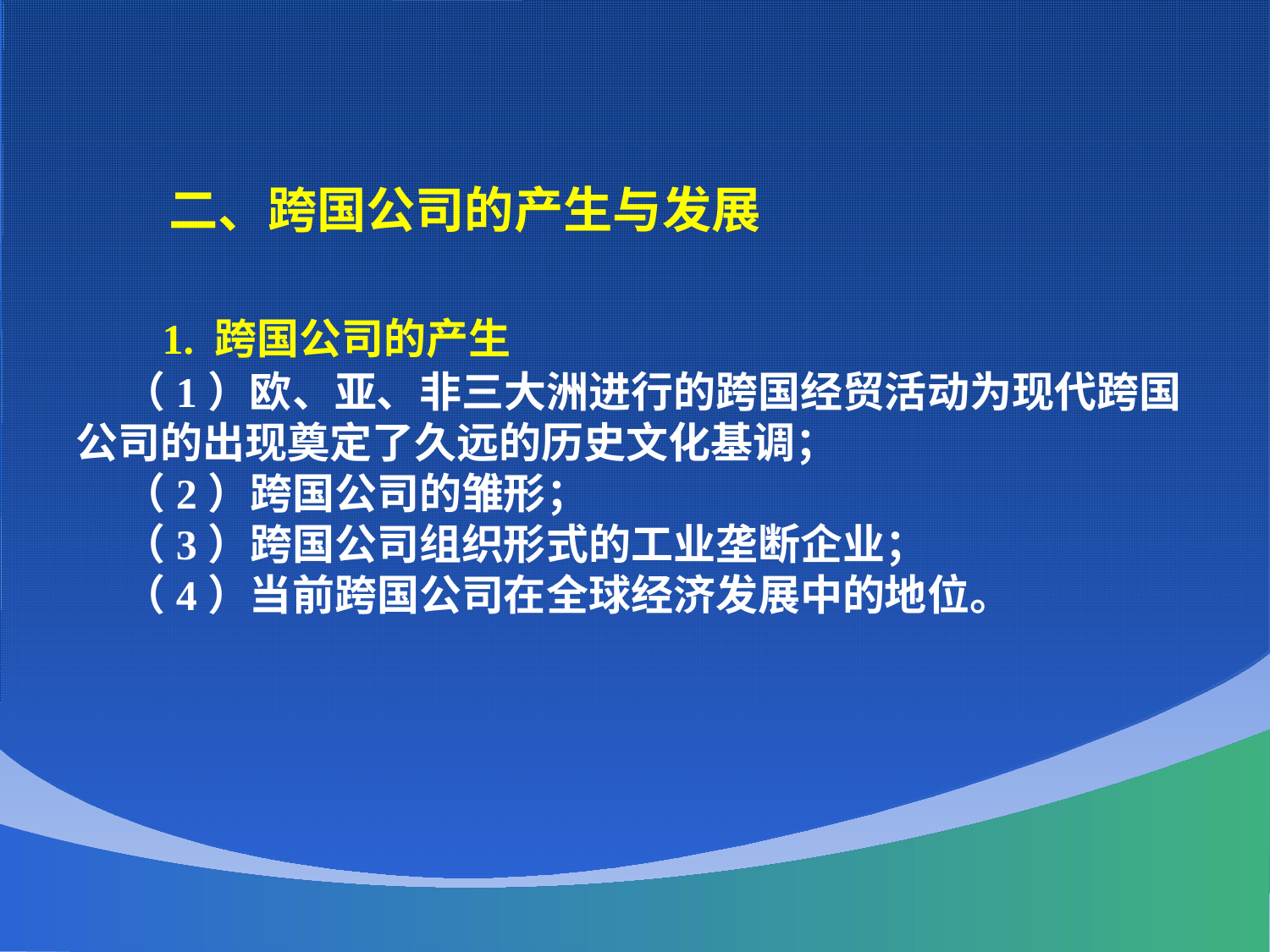

二、跨国公司的产生与发展

   1. 跨国公司的产生
（1）欧、亚、非三大洲进行的跨国经贸活动为现代跨国公司的出现奠定了久远的历史文化基调；
（2）跨国公司的雏形；
（3）跨国公司组织形式的工业垄断企业；
（4）当前跨国公司在全球经济发展中的地位。